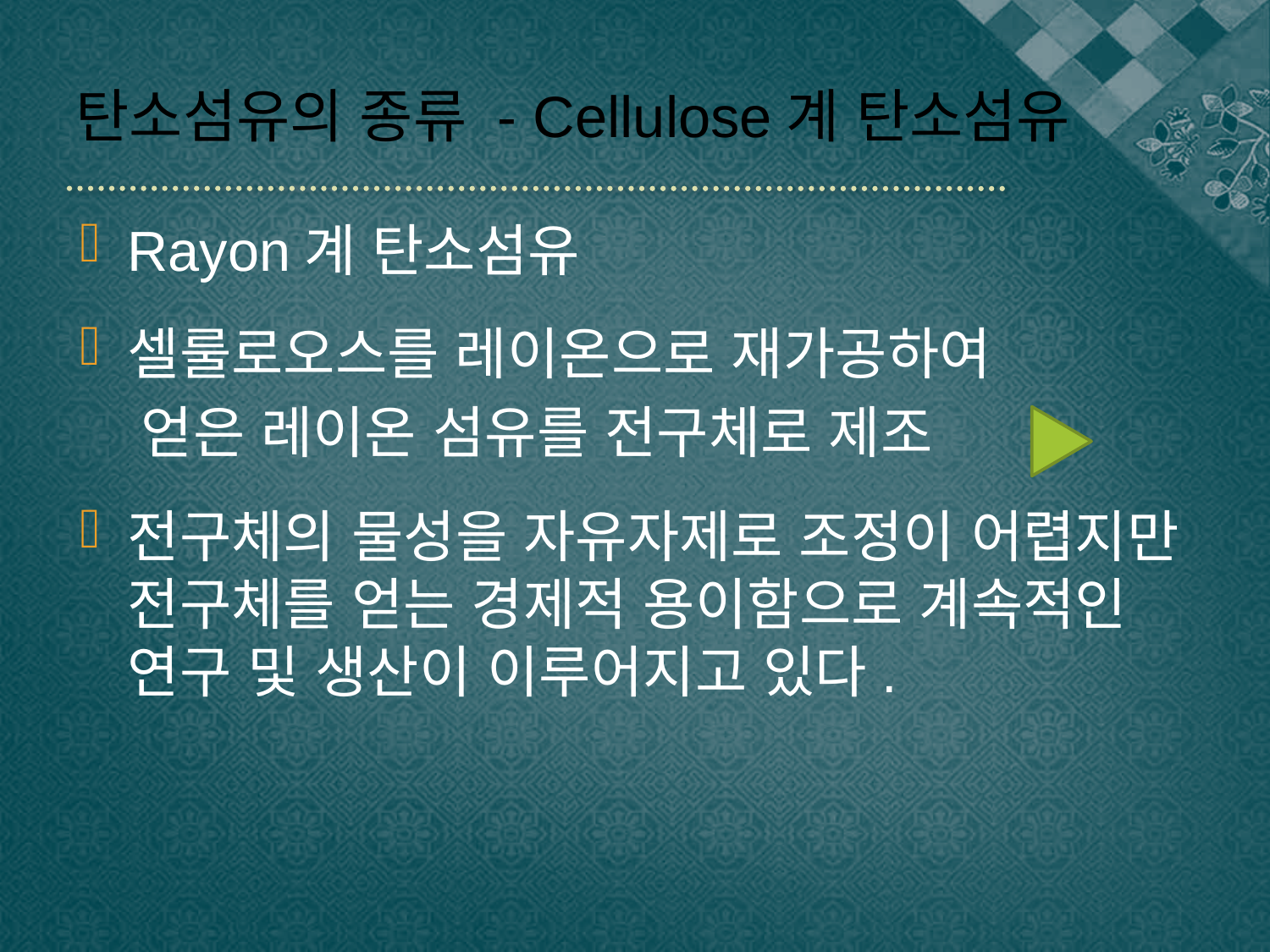

# 탄소섬유의 종류 - Cellulose계 탄소섬유
Rayon계 탄소섬유

셀룰로오스를 레이온으로 재가공하여
   얻은 레이온 섬유를 전구체로 제조

전구체의 물성을 자유자제로 조정이 어렵지만 전구체를 얻는 경제적 용이함으로 계속적인 연구 및 생산이 이루어지고 있다.